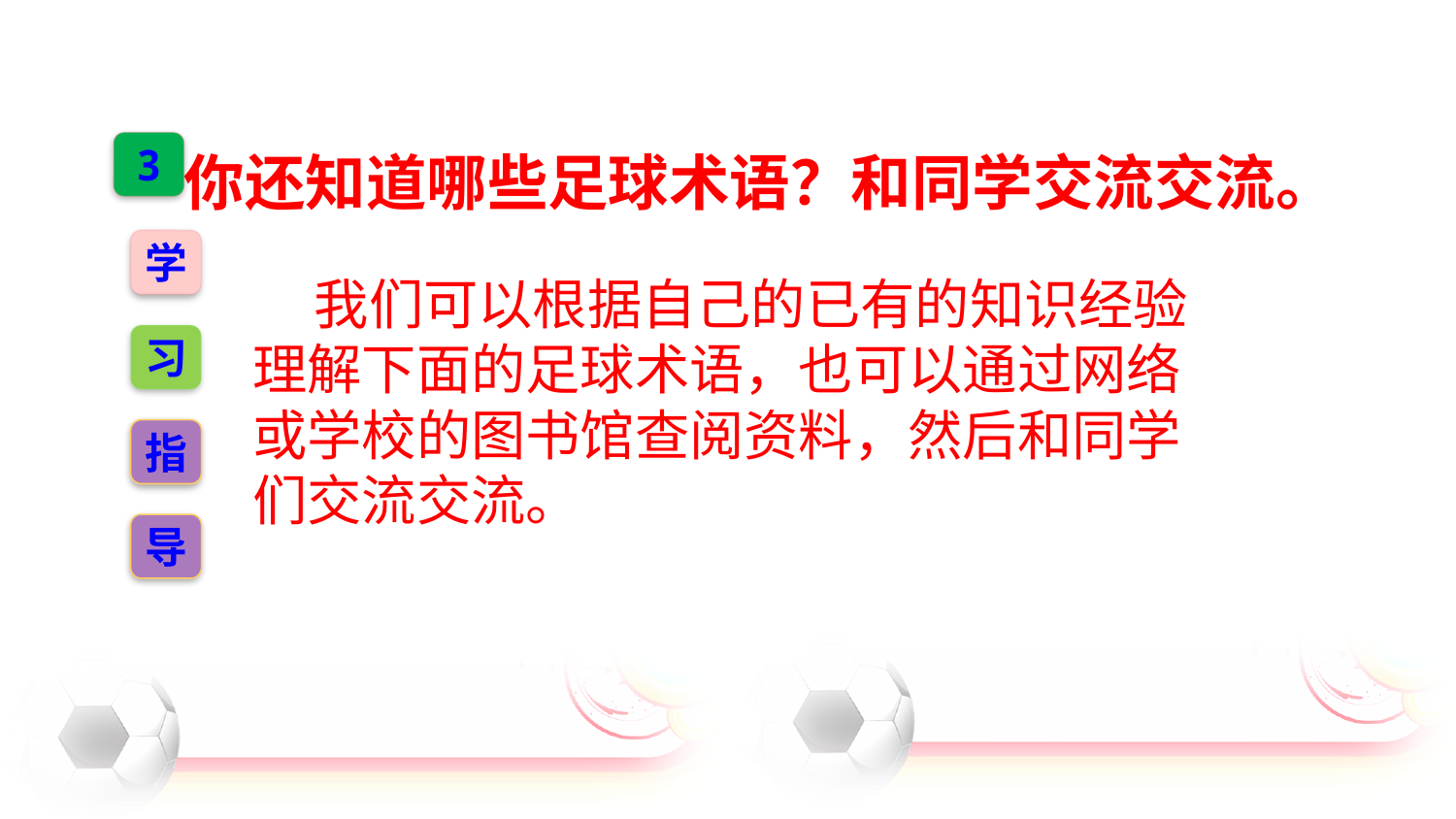

你还知道哪些足球术语？和同学交流交流。
3
学
    我们可以根据自己的已有的知识经验理解下面的足球术语，也可以通过网络或学校的图书馆查阅资料，然后和同学们交流交流。
习
指
导